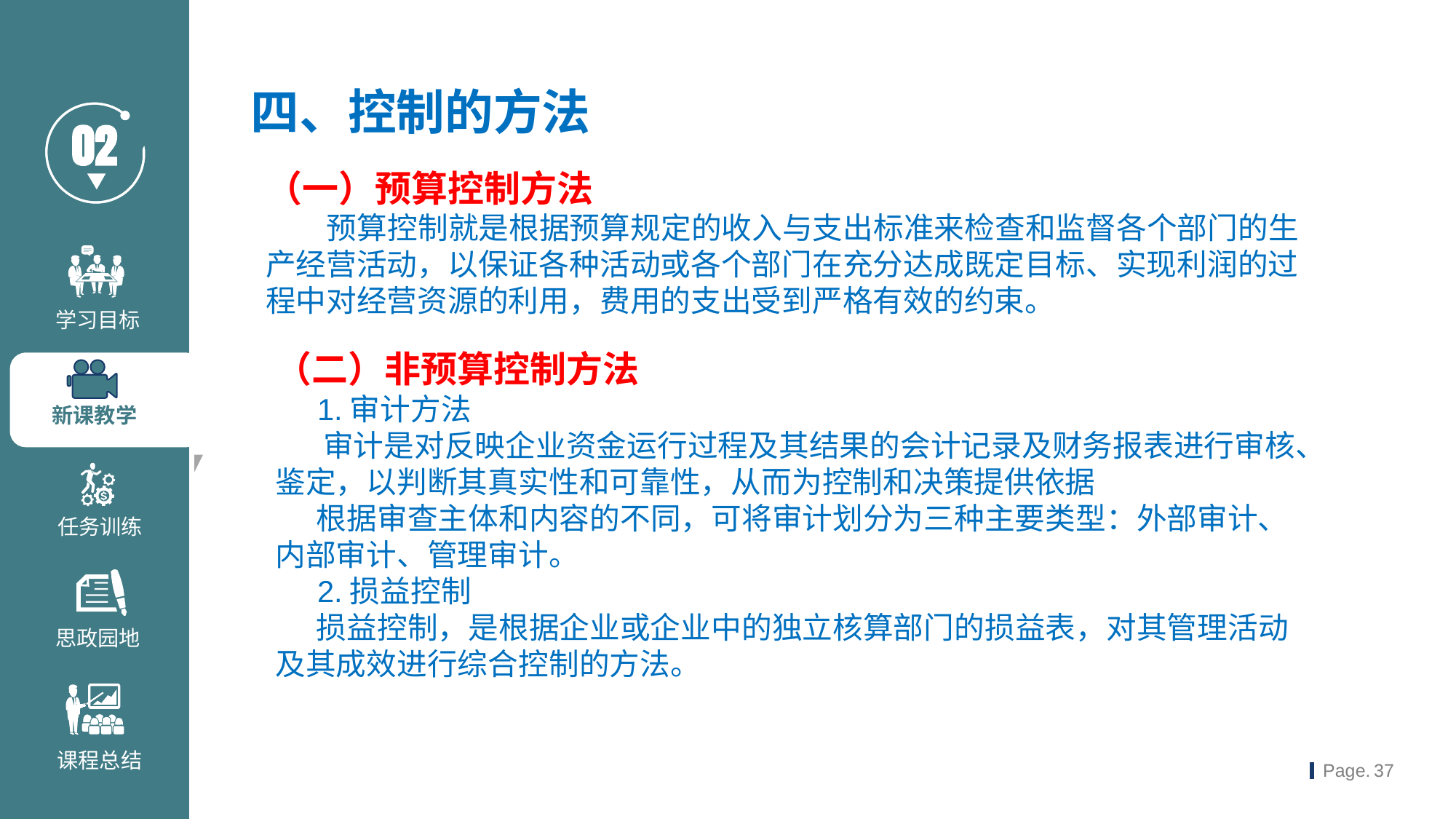

四、控制的方法
（一）预算控制方法
        预算控制就是根据预算规定的收入与支出标准来检查和监督各个部门的生产经营活动，以保证各种活动或各个部门在充分达成既定目标、实现利润的过程中对经营资源的利用，费用的支出受到严格有效的约束。
（二）非预算控制方法
     1.审计方法
      审计是对反映企业资金运行过程及其结果的会计记录及财务报表进行审核、鉴定，以判断其真实性和可靠性，从而为控制和决策提供依据
     根据审查主体和内容的不同，可将审计划分为三种主要类型：外部审计、内部审计、管理审计。
     2.损益控制
     损益控制，是根据企业或企业中的独立核算部门的损益表，对其管理活动及其成效进行综合控制的方法。